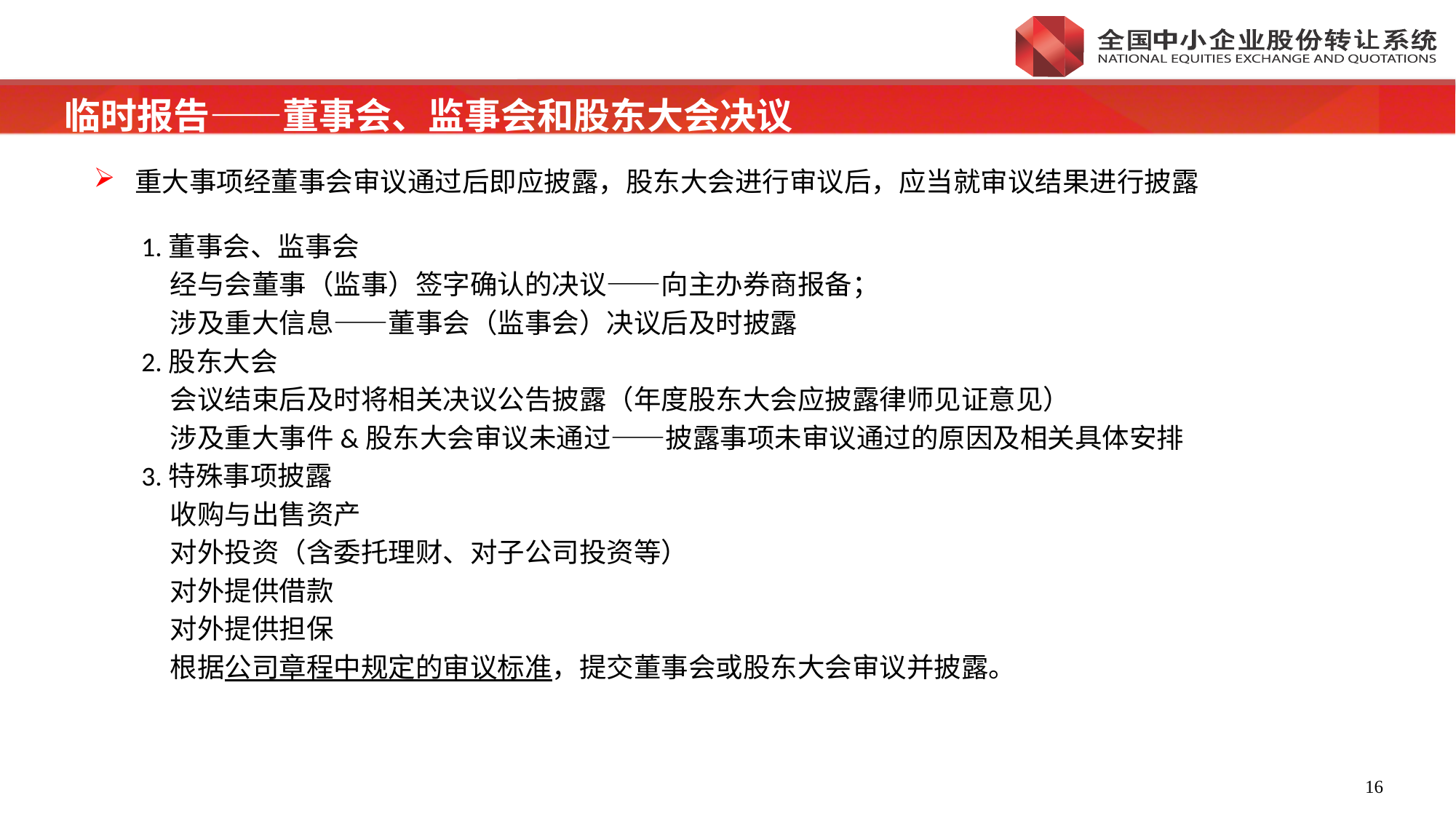

临时报告——董事会、监事会和股东大会决议
重大事项经董事会审议通过后即应披露，股东大会进行审议后，应当就审议结果进行披露
             1.董事会、监事会
	经与会董事（监事）签字确认的决议——向主办券商报备；
	涉及重大信息——董事会（监事会）决议后及时披露
             2.股东大会
	会议结束后及时将相关决议公告披露（年度股东大会应披露律师见证意见）
	涉及重大事件&股东大会审议未通过——披露事项未审议通过的原因及相关具体安排
             3.特殊事项披露
	收购与出售资产
	对外投资（含委托理财、对子公司投资等）
	对外提供借款
	对外提供担保
	根据公司章程中规定的审议标准，提交董事会或股东大会审议并披露。